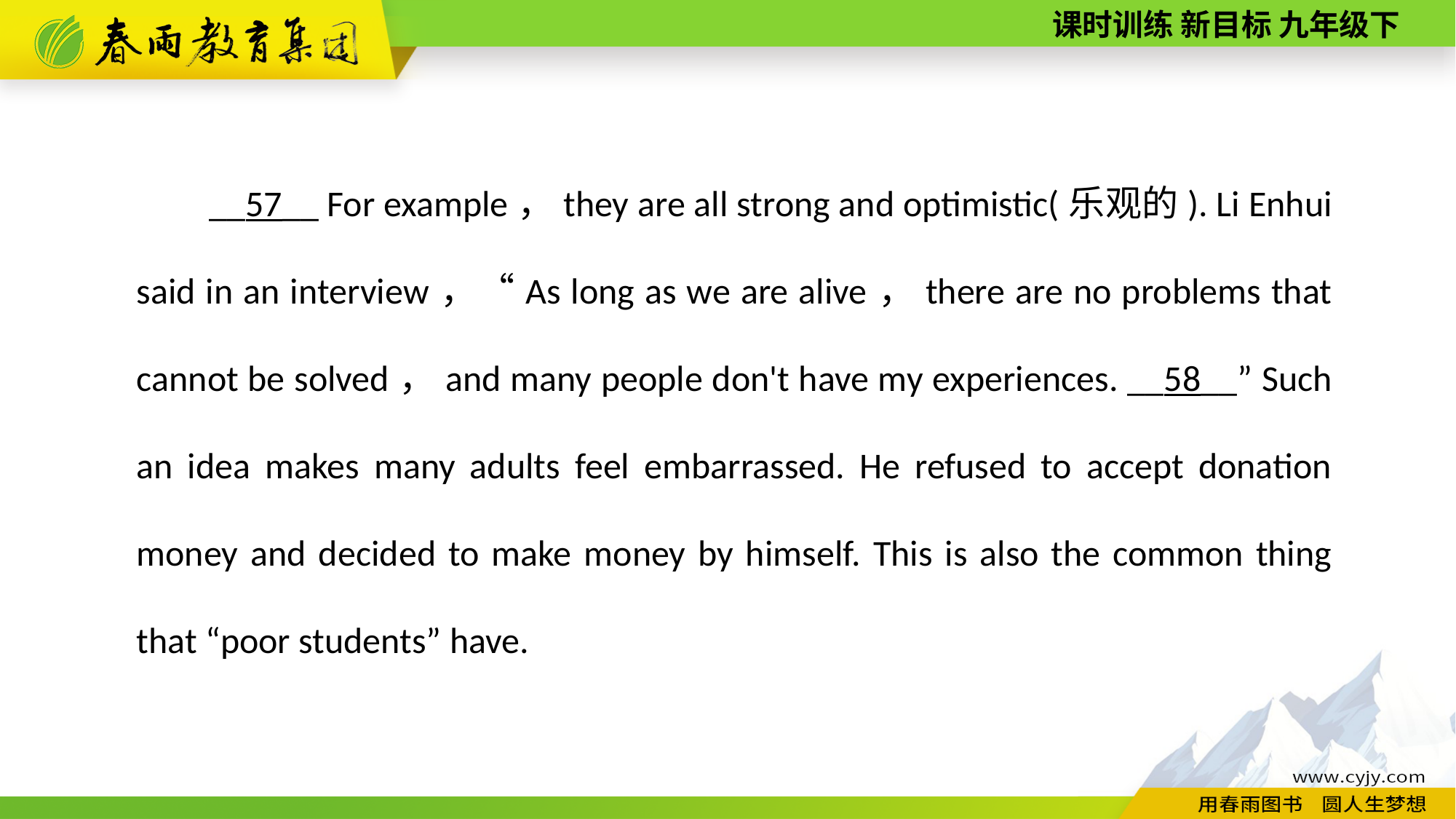

__57__ For example，they are all strong and optimistic(乐观的). Li Enhui said in an interview，“As long as we are alive，there are no problems that cannot be solved，and many people don't have my experiences. __58__” Such an idea makes many adults feel embarrassed. He refused to accept donation money and decided to make money by himself. This is also the common thing that “poor students” have.